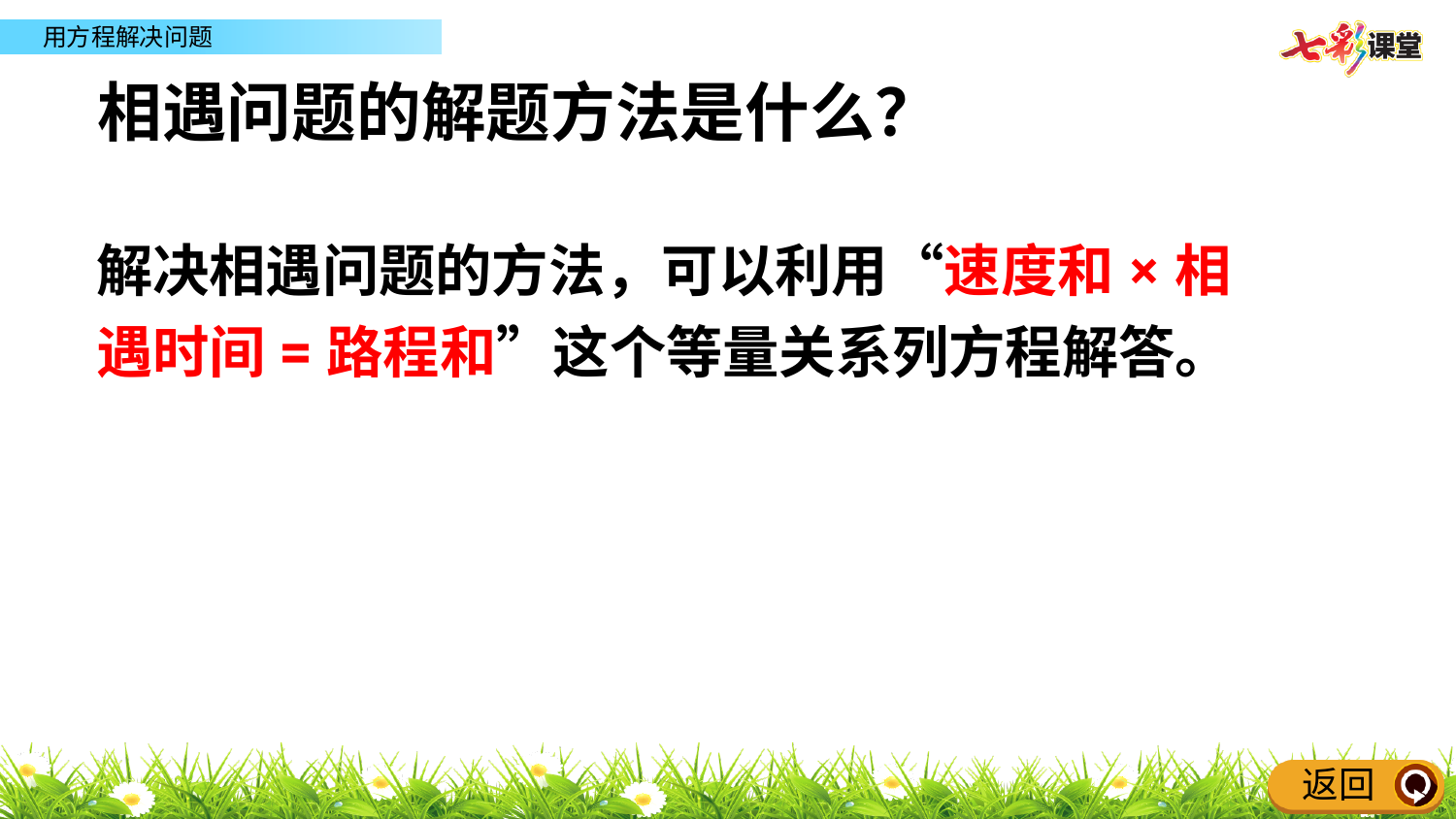

相遇问题的解题方法是什么？
解决相遇问题的方法，可以利用“速度和×相遇时间=路程和”这个等量关系列方程解答。